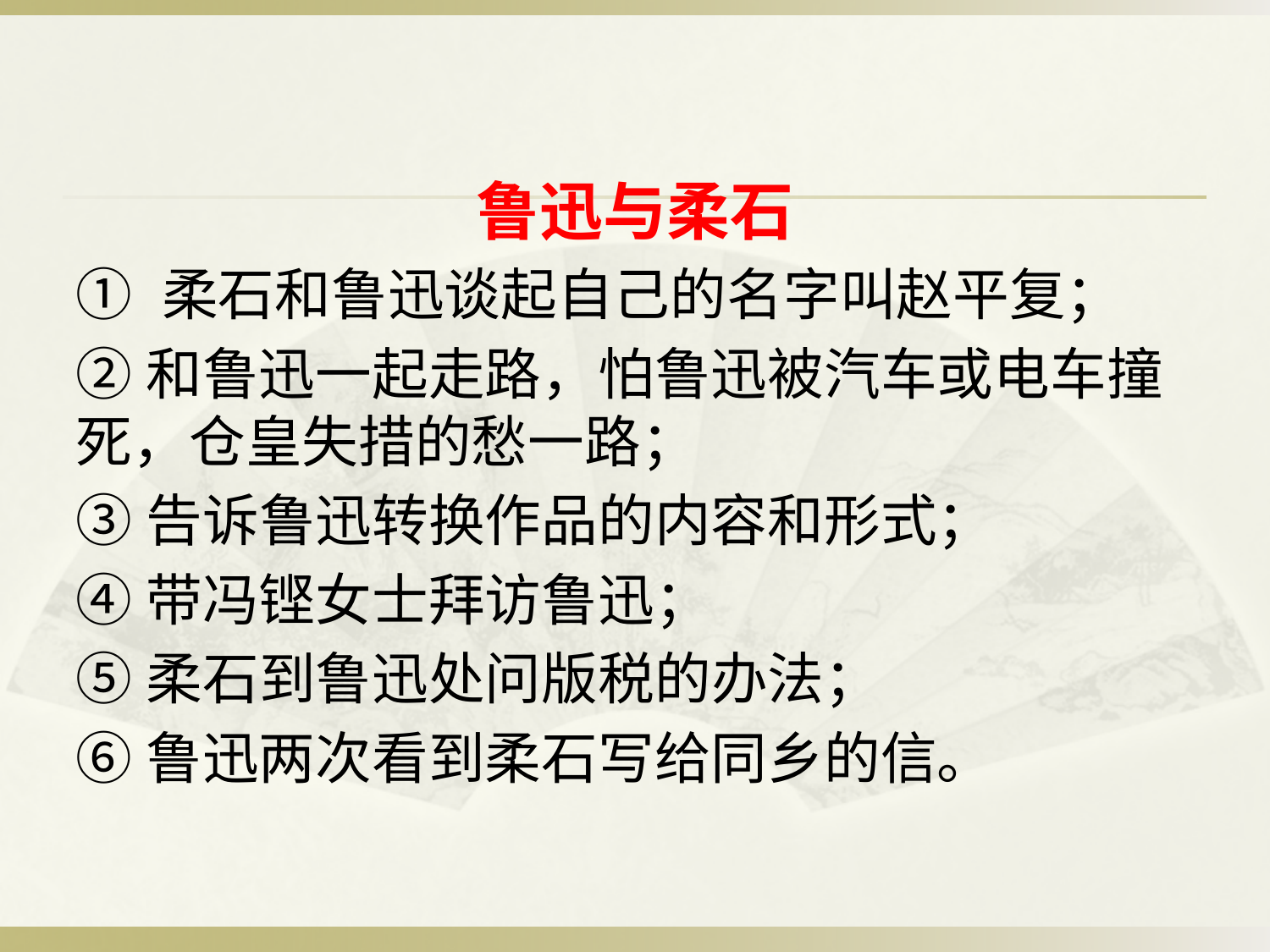

鲁迅与柔石
① 柔石和鲁迅谈起自己的名字叫赵平复；
②和鲁迅一起走路，怕鲁迅被汽车或电车撞死，仓皇失措的愁一路；
③告诉鲁迅转换作品的内容和形式；
④带冯铿女士拜访鲁迅；
⑤柔石到鲁迅处问版税的办法；
⑥鲁迅两次看到柔石写给同乡的信。